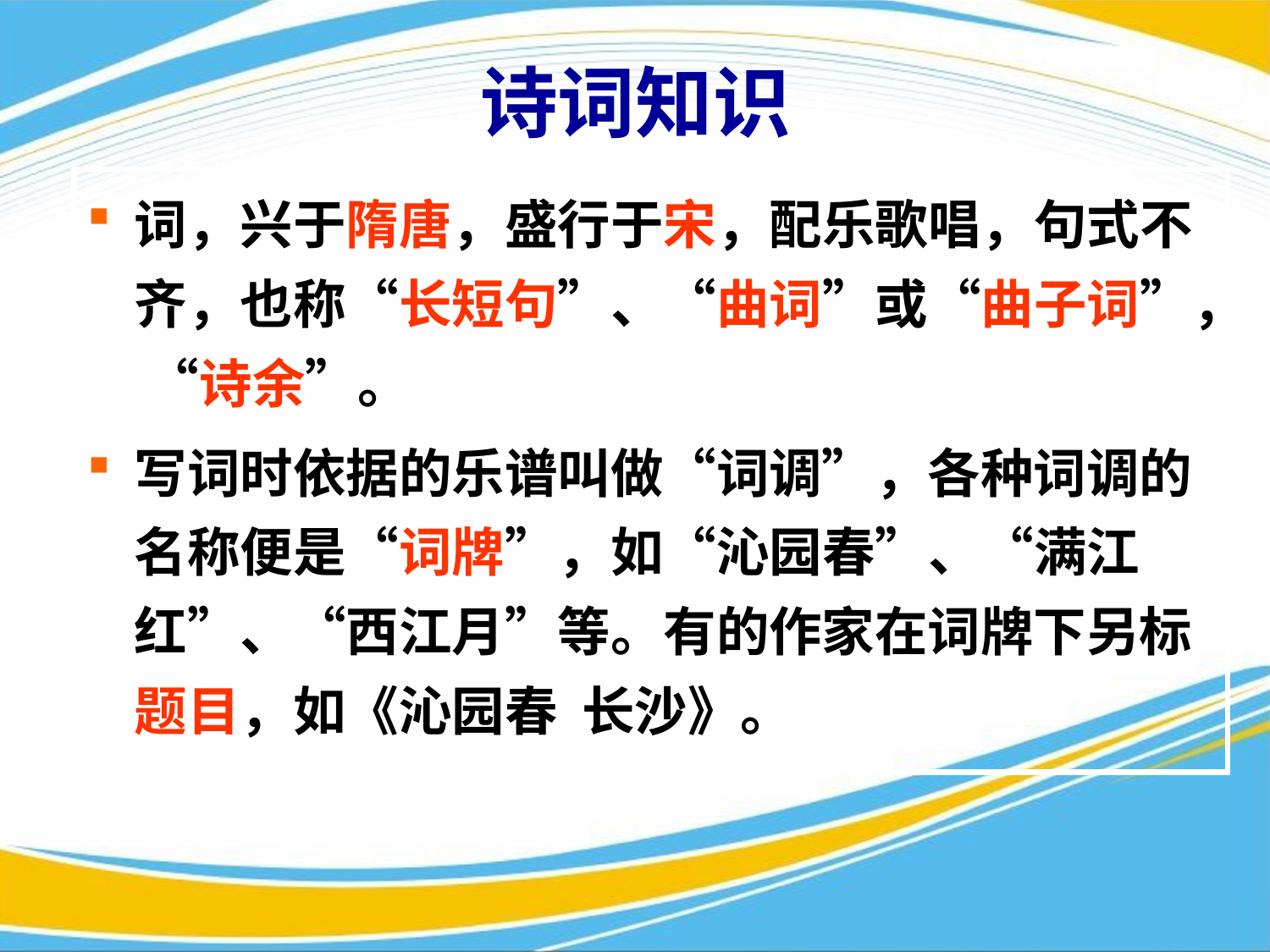

# 诗词知识
词，兴于隋唐，盛行于宋，配乐歌唱，句式不齐，也称“长短句”、“曲词”或“曲子词”， “诗余”。
写词时依据的乐谱叫做“词调”，各种词调的名称便是“词牌”，如“沁园春”、“满江红”、“西江月”等。有的作家在词牌下另标题目，如《沁园春  长沙》。